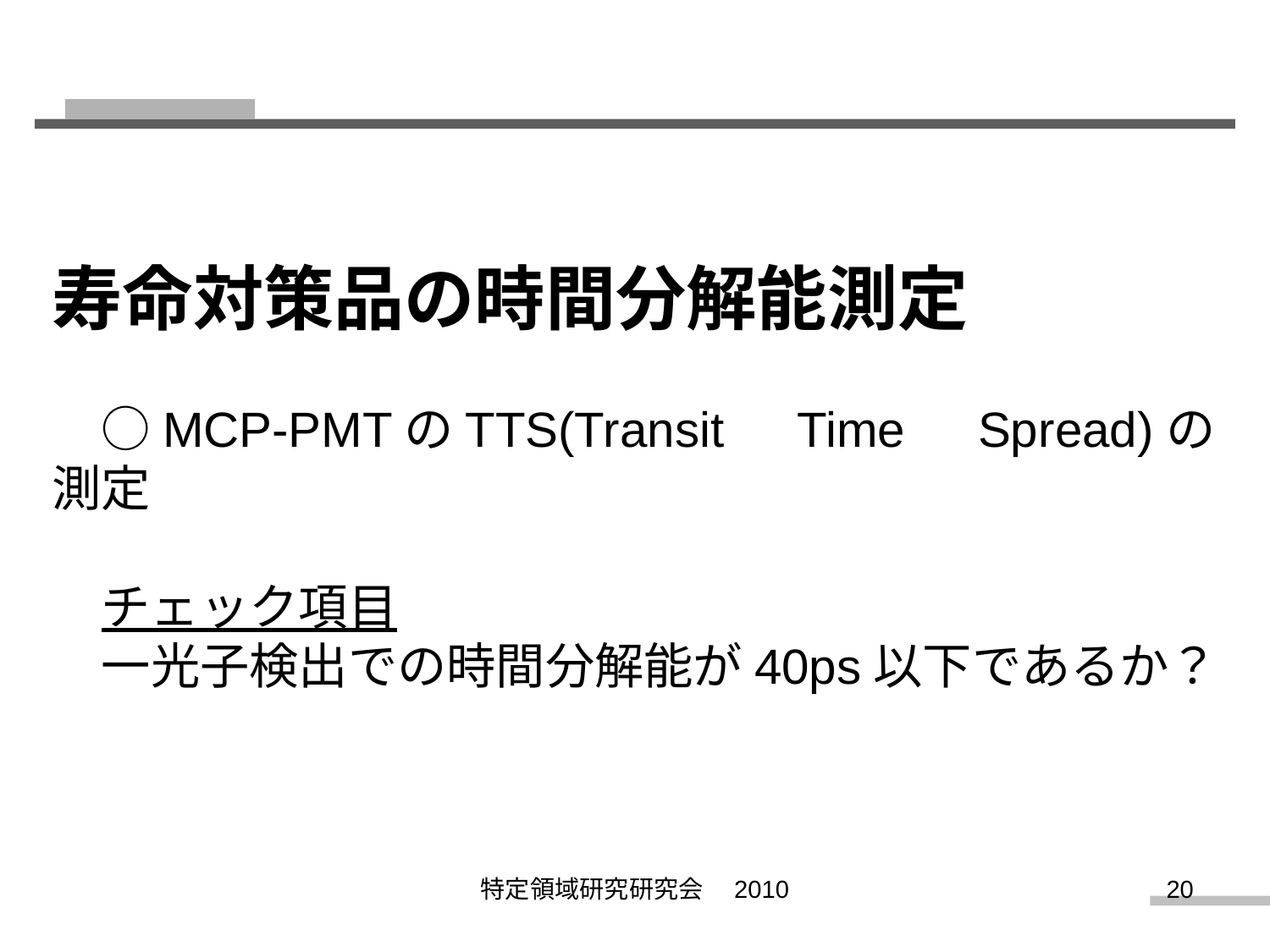

寿命対策品の時間分解能測定

　○MCP-PMTのTTS(Transit　Time　Spread)の測定

　チェック項目
　一光子検出での時間分解能が40ps以下であるか？
特定領域研究研究会　2010
20